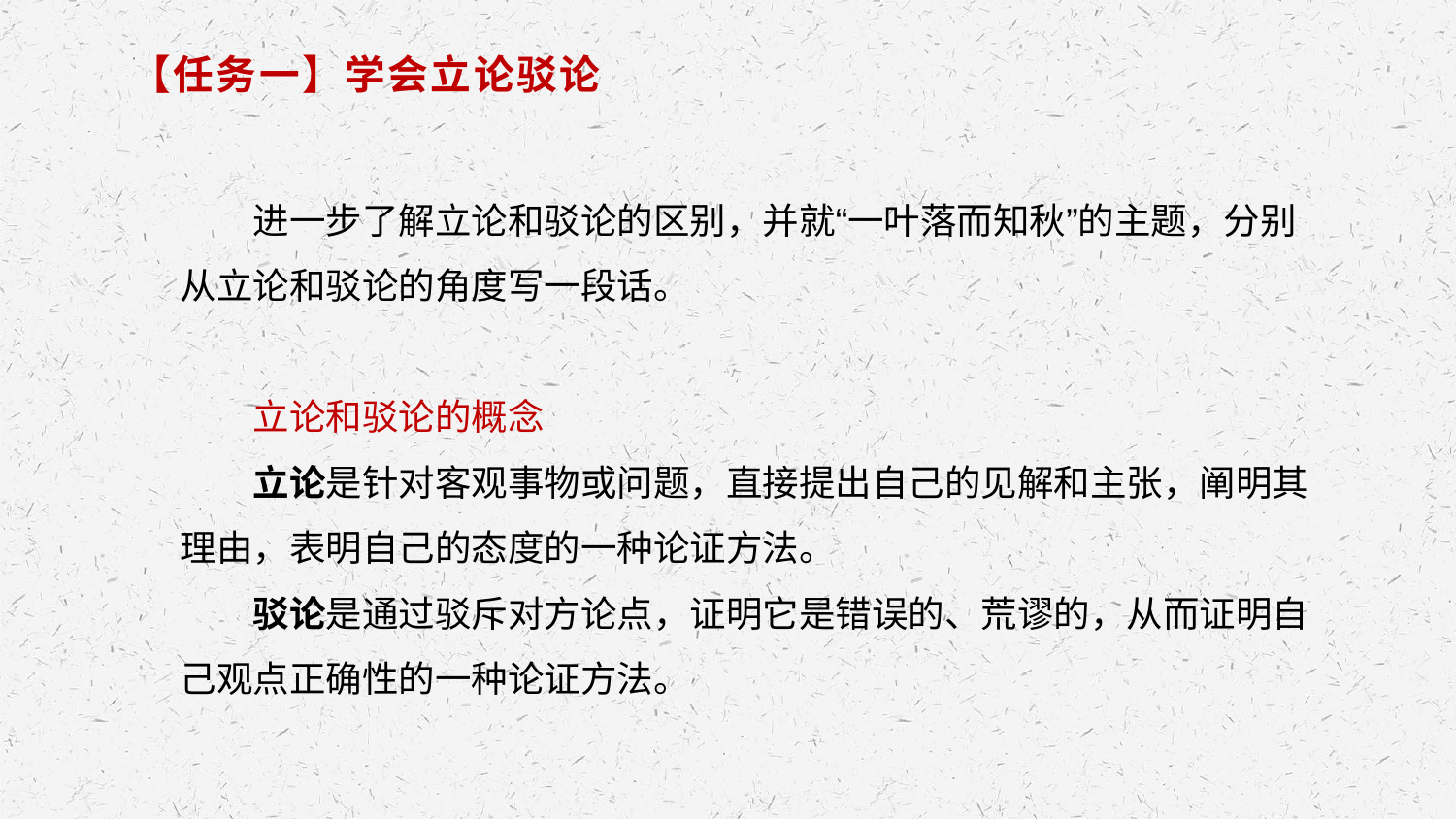

【任务一】学会立论驳论
进一步了解立论和驳论的区别，并就“一叶落而知秋”的主题，分别从立论和驳论的角度写一段话。

立论和驳论的概念
立论是针对客观事物或问题，直接提出自己的见解和主张，阐明其理由，表明自己的态度的一种论证方法。
驳论是通过驳斥对方论点，证明它是错误的、荒谬的，从而证明自己观点正确性的一种论证方法。